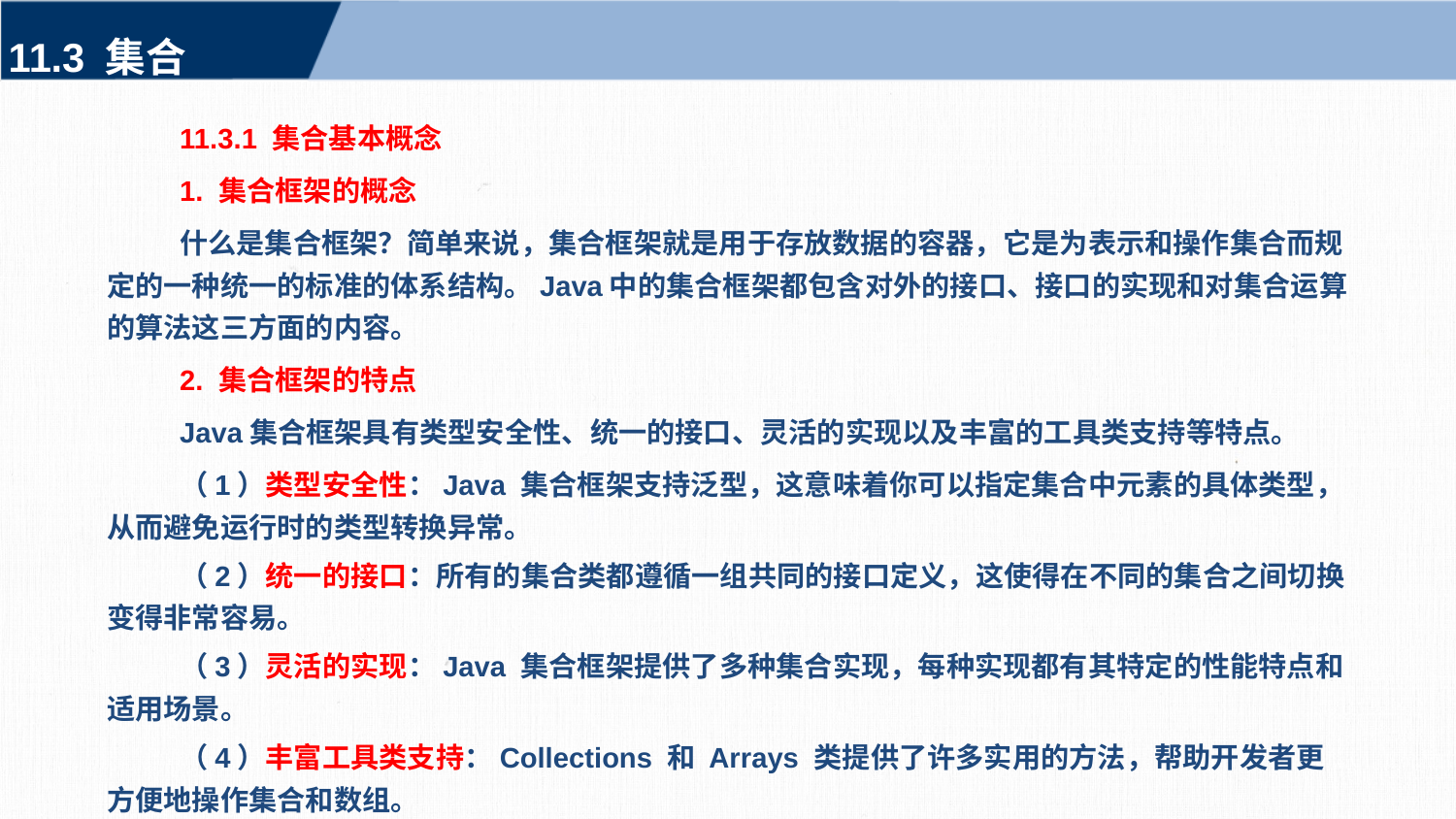

11.3 集合

11.3.1 集合基本概念
1. 集合框架的概念
什么是集合框架？简单来说，集合框架就是用于存放数据的容器，它是为表示和操作集合而规定的一种统一的标准的体系结构。Java中的集合框架都包含对外的接口、接口的实现和对集合运算的算法这三方面的内容。
2. 集合框架的特点
Java集合框架具有类型安全性、统一的接口、灵活的实现以及丰富的工具类支持等特点。
（1）类型安全性：Java 集合框架支持泛型，这意味着你可以指定集合中元素的具体类型，从而避免运行时的类型转换异常。
（2）统一的接口：所有的集合类都遵循一组共同的接口定义，这使得在不同的集合之间切换变得非常容易。
（3）灵活的实现：Java 集合框架提供了多种集合实现，每种实现都有其特定的性能特点和适用场景。
（4）丰富工具类支持：Collections 和 Arrays 类提供了许多实用的方法，帮助开发者更方便地操作集合和数组。